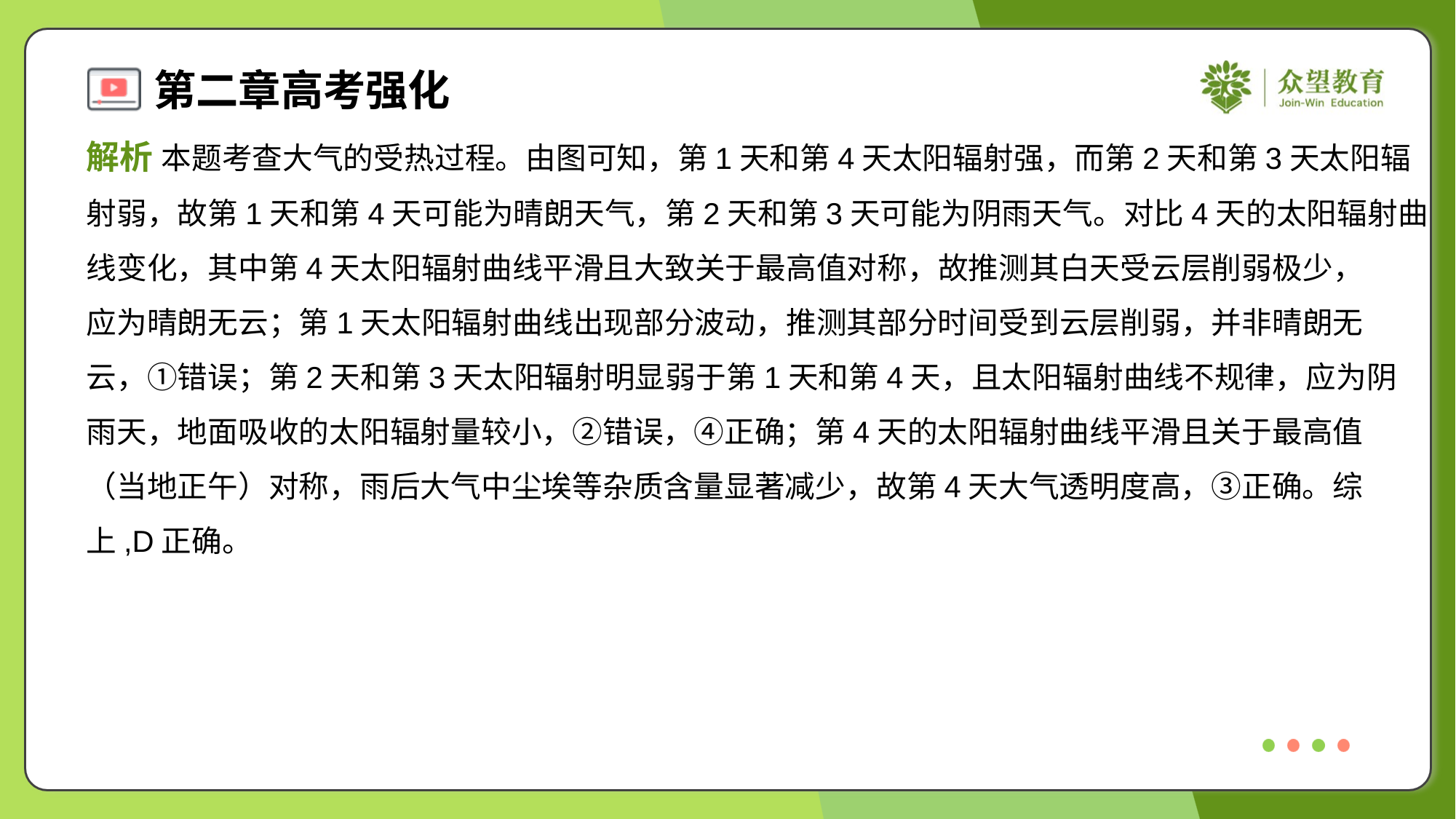

解析 本题考查大气的受热过程。由图可知，第1天和第4天太阳辐射强，而第2天和第3天太阳辐
射弱，故第1天和第4天可能为晴朗天气，第2天和第3天可能为阴雨天气。对比4天的太阳辐射曲
线变化，其中第4天太阳辐射曲线平滑且大致关于最高值对称，故推测其白天受云层削弱极少，
应为晴朗无云；第1天太阳辐射曲线出现部分波动，推测其部分时间受到云层削弱，并非晴朗无
云，①错误；第2天和第3天太阳辐射明显弱于第1天和第4天，且太阳辐射曲线不规律，应为阴
雨天，地面吸收的太阳辐射量较小，②错误，④正确；第4天的太阳辐射曲线平滑且关于最高值
（当地正午）对称，雨后大气中尘埃等杂质含量显著减少，故第4天大气透明度高，③正确。综
上,D正确。